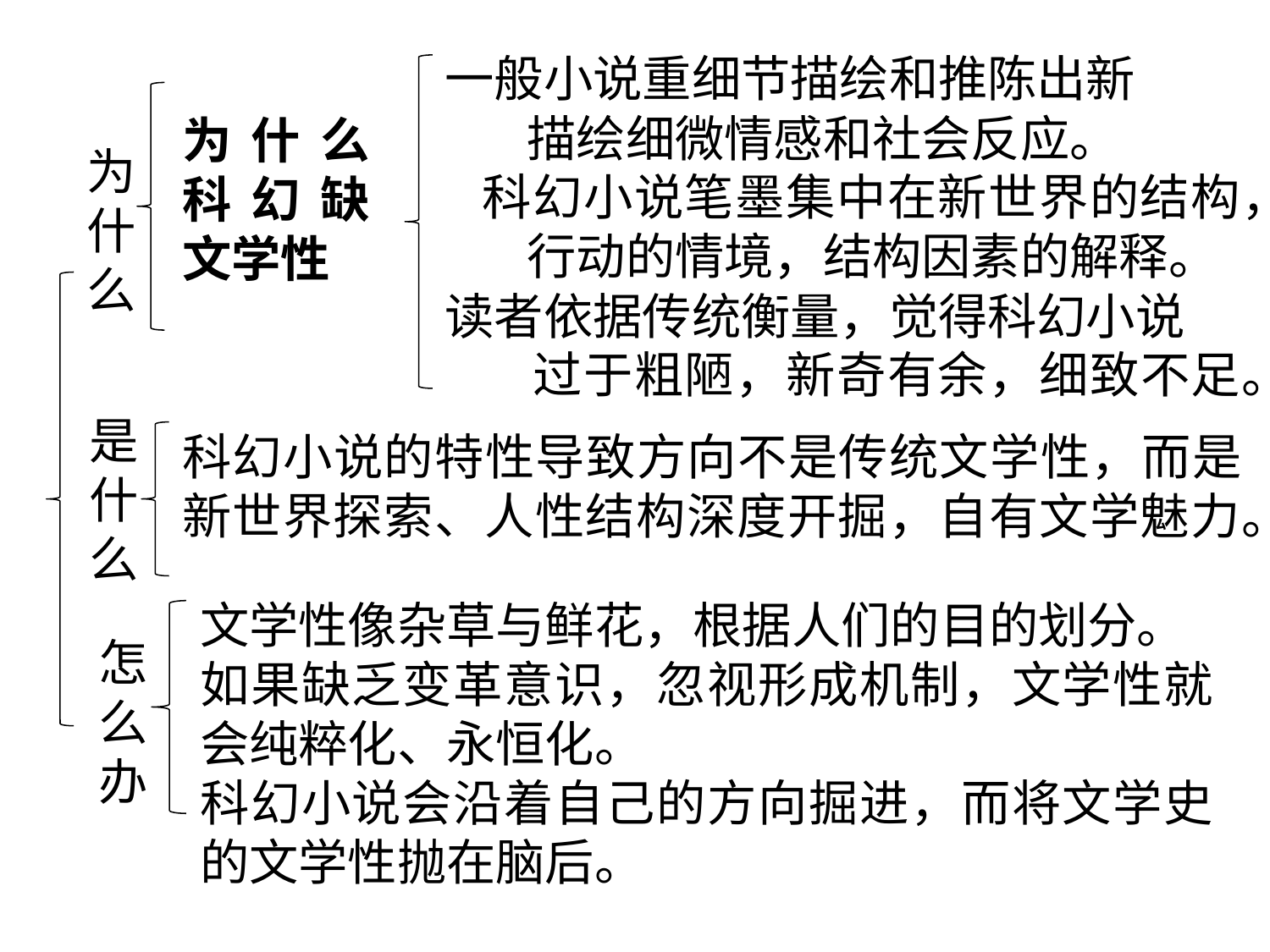

一般小说重细节描绘和推陈出新
   描绘细微情感和社会反应。
科幻小说笔墨集中在新世界的结构，
   行动的情境，结构因素的解释。
读者依据传统衡量，觉得科幻小说
      过于粗陋，新奇有余，细致不足。

为什么科幻缺文学性
为什么

是什么
科幻小说的特性导致方向不是传统文学性，而是新世界探索、人性结构深度开掘，自有文学魅力。

文学性像杂草与鲜花，根据人们的目的划分。
如果缺乏变革意识，忽视形成机制，文学性就会纯粹化、永恒化。
科幻小说会沿着自己的方向掘进，而将文学史的文学性抛在脑后。

怎么办